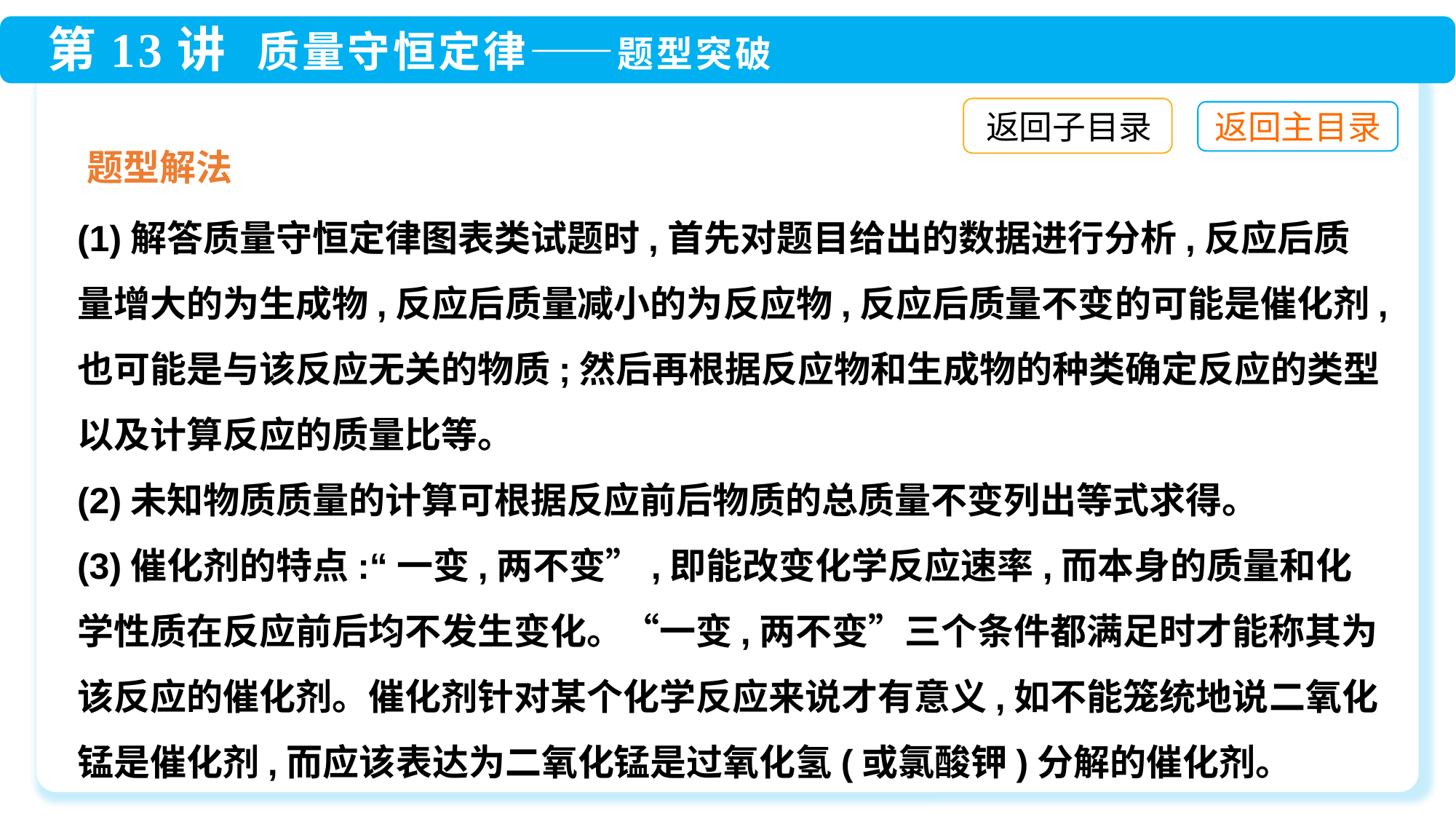

返回子目录
题型解法
(1)解答质量守恒定律图表类试题时,首先对题目给出的数据进行分析,反应后质量增大的为生成物,反应后质量减小的为反应物,反应后质量不变的可能是催化剂,也可能是与该反应无关的物质;然后再根据反应物和生成物的种类确定反应的类型以及计算反应的质量比等。
(2)未知物质质量的计算可根据反应前后物质的总质量不变列出等式求得。
(3)催化剂的特点:“一变,两不变”,即能改变化学反应速率,而本身的质量和化学性质在反应前后均不发生变化。“一变,两不变”三个条件都满足时才能称其为该反应的催化剂。催化剂针对某个化学反应来说才有意义,如不能笼统地说二氧化锰是催化剂,而应该表达为二氧化锰是过氧化氢(或氯酸钾)分解的催化剂。